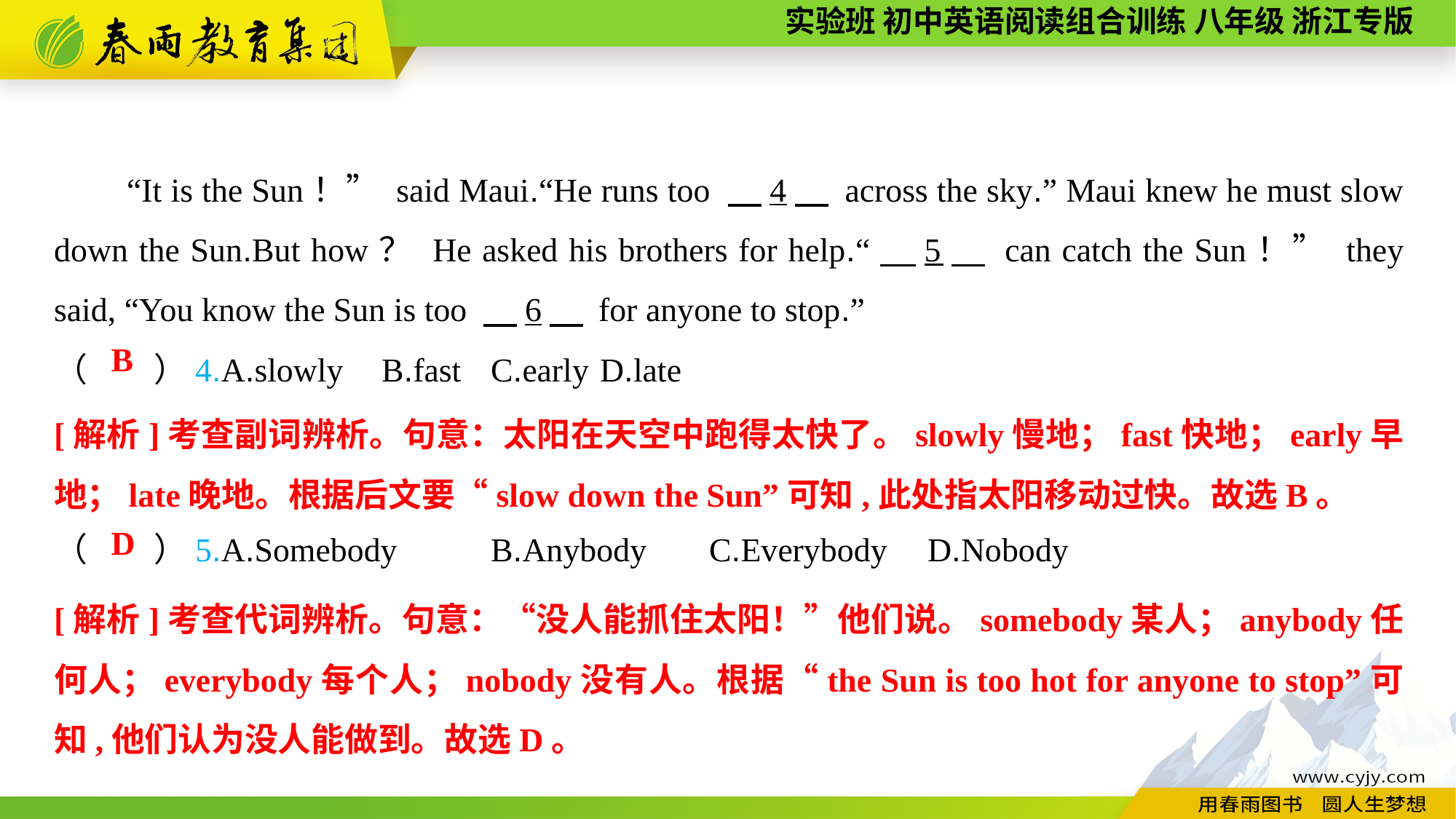

“It is the Sun！” said Maui.“He runs too 　4　 across the sky.” Maui knew he must slow down the Sun.But how？ He asked his brothers for help.“　5　 can catch the Sun！” they said, “You know the Sun is too 　6　 for anyone to stop.”
（　　）4.A.slowly	B.fast	C.early	D.late

（　　）5.A.Somebody	B.Anybody	C.Everybody	D.Nobody
B
[解析]考查副词辨析。句意：太阳在天空中跑得太快了。slowly慢地；fast快地；early早地；late晚地。根据后文要“slow down the Sun”可知,此处指太阳移动过快。故选B。
D
[解析]考查代词辨析。句意：“没人能抓住太阳！”他们说。somebody某人；anybody任何人；everybody每个人；nobody没有人。根据“the Sun is too hot for anyone to stop”可知,他们认为没人能做到。故选D。